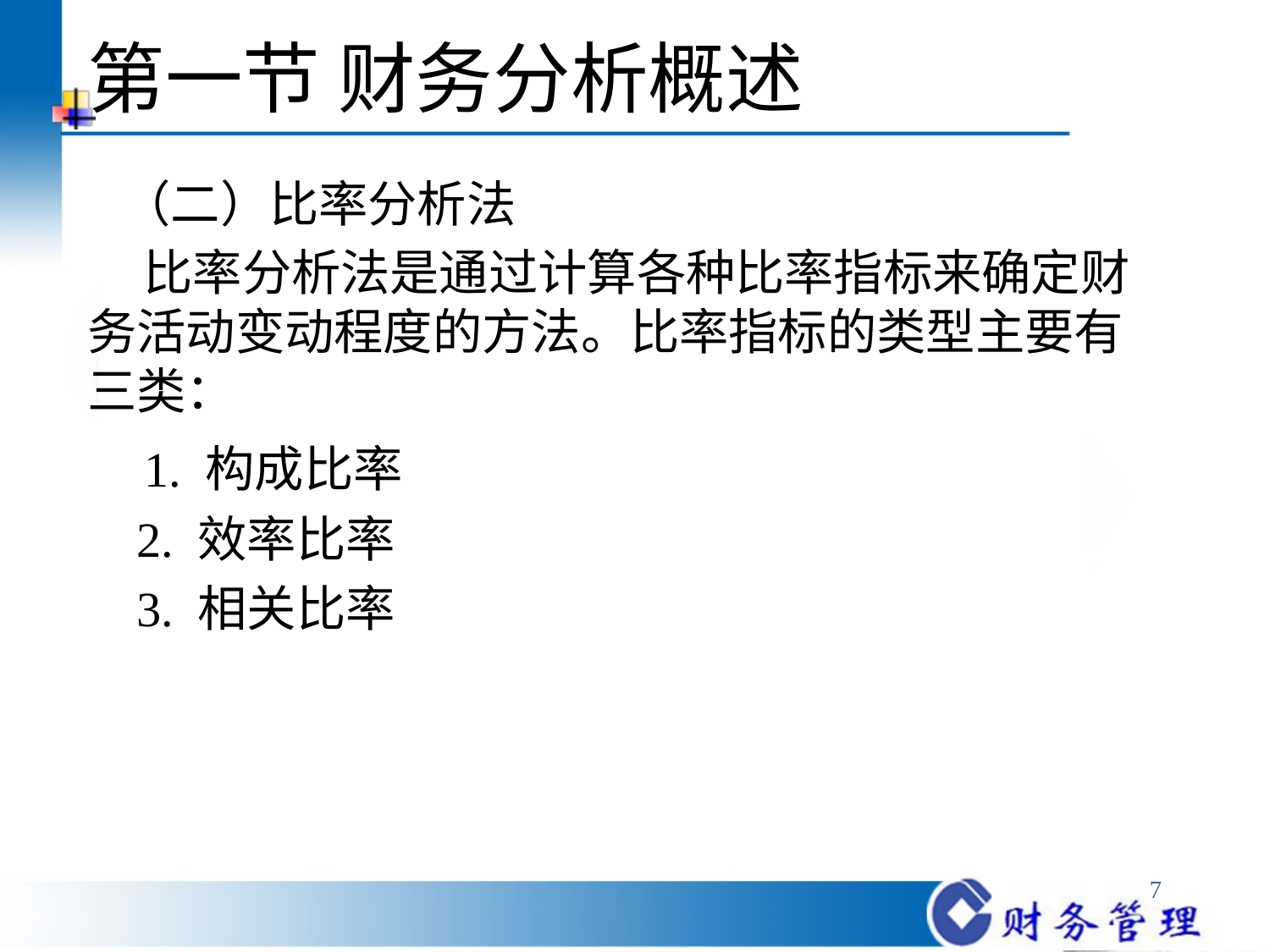

# 第一节 财务分析概述
  （二）比率分析法
    比率分析法是通过计算各种比率指标来确定财务活动变动程度的方法。比率指标的类型主要有三类：
    1. 构成比率
    2. 效率比率
    3. 相关比率

7